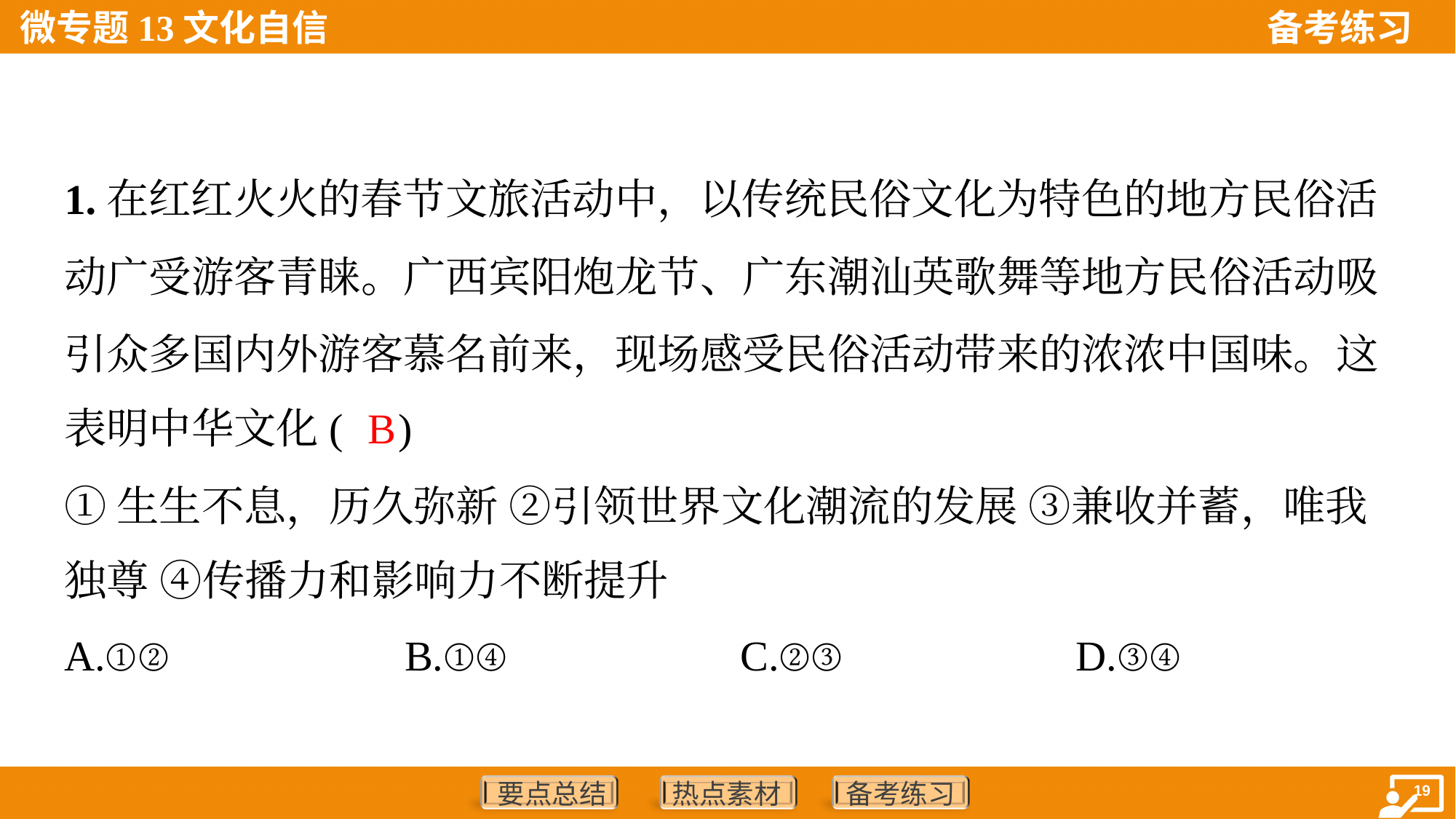

1.在红红火火的春节文旅活动中，以传统民俗文化为特色的地方民俗活
动广受游客青睐。广西宾阳炮龙节、广东潮汕英歌舞等地方民俗活动吸
引众多国内外游客慕名前来，现场感受民俗活动带来的浓浓中国味。这
表明中华文化(     )
B
①生生不息，历久弥新 ②引领世界文化潮流的发展 ③兼收并蓄，唯我
独尊 ④传播力和影响力不断提升
A.①②	B.①④	C.②③	D.③④